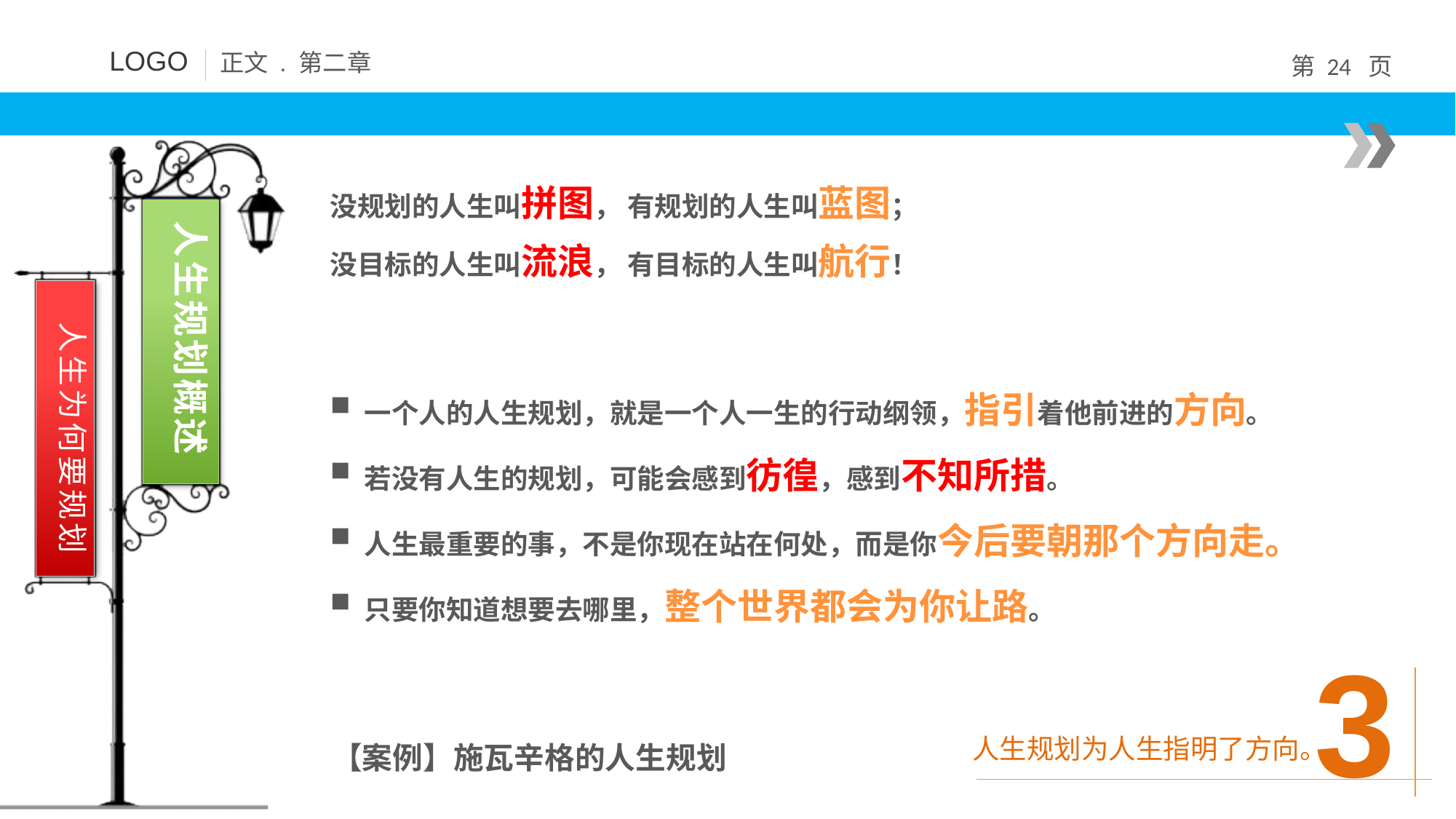

没规划的人生叫拼图， 有规划的人生叫蓝图；
没目标的人生叫流浪， 有目标的人生叫航行！
人生为何要规划
一个人的人生规划，就是一个人一生的行动纲领，指引着他前进的方向。
若没有人生的规划，可能会感到彷徨，感到不知所措。
人生最重要的事，不是你现在站在何处，而是你今后要朝那个方向走。
只要你知道想要去哪里，整个世界都会为你让路。
3
人生规划为人生指明了方向。
【案例】施瓦辛格的人生规划